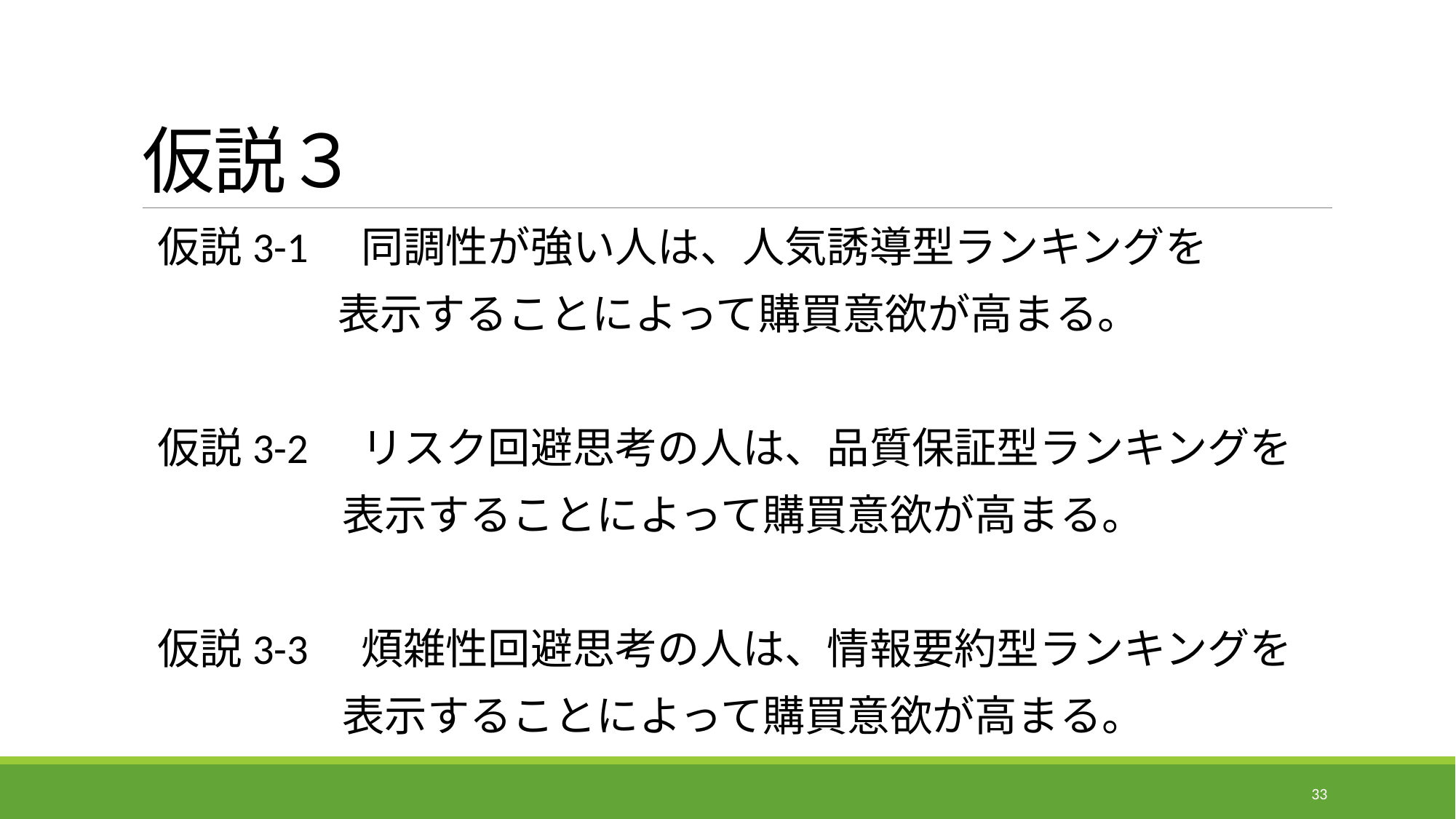

# 仮説３
仮説3-1　同調性が強い人は、人気誘導型ランキングを
	表示することによって購買意欲が高まる。

仮説3-2　リスク回避思考の人は、品質保証型ランキングを
	表示することによって購買意欲が高まる。

仮説3-3　煩雑性回避思考の人は、情報要約型ランキングを
	表示することによって購買意欲が高まる。

33